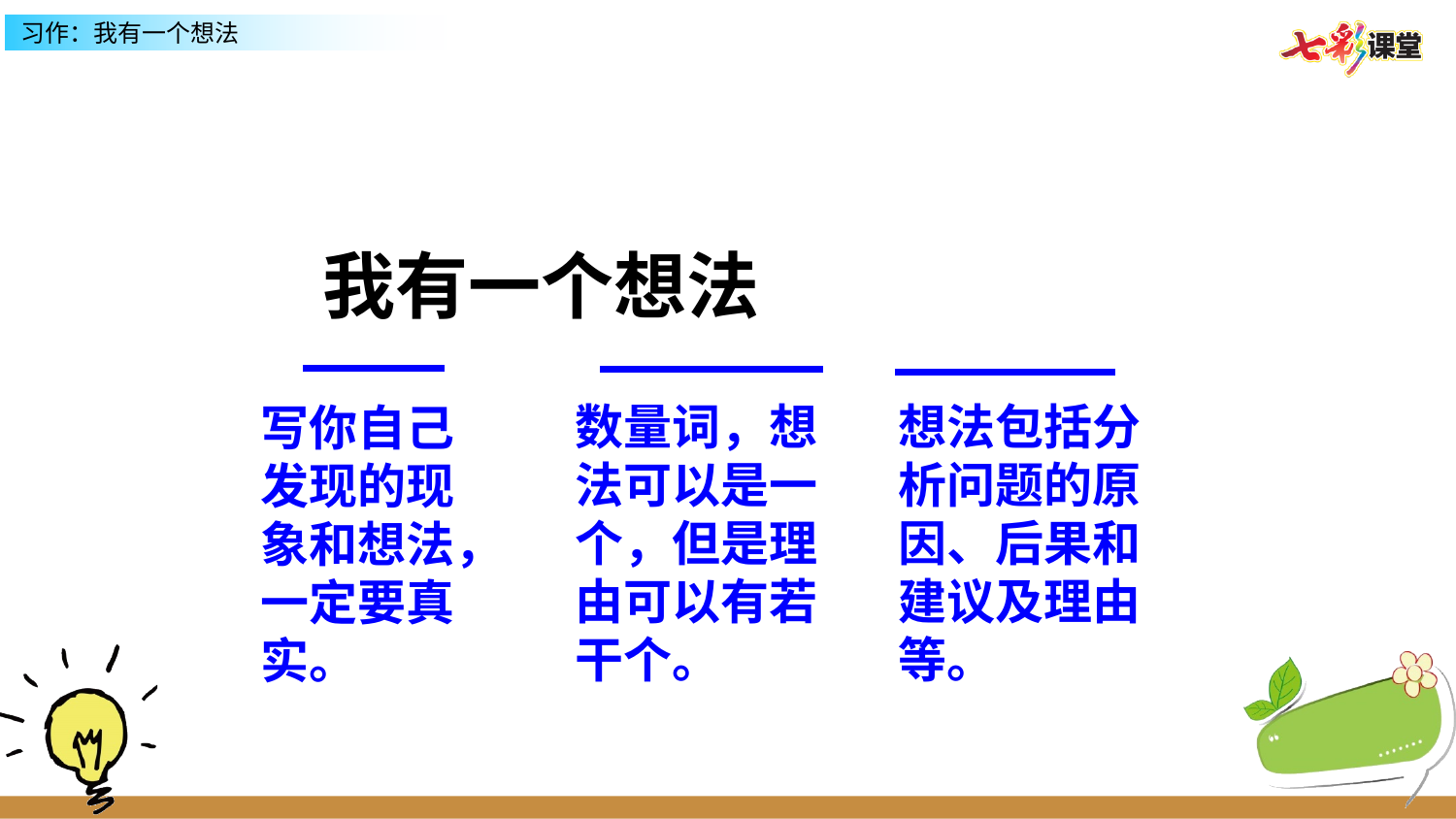

我有一个想法
数量词，想法可以是一个，但是理由可以有若干个。
想法包括分析问题的原因、后果和建议及理由等。
写你自己发现的现象和想法，一定要真实。